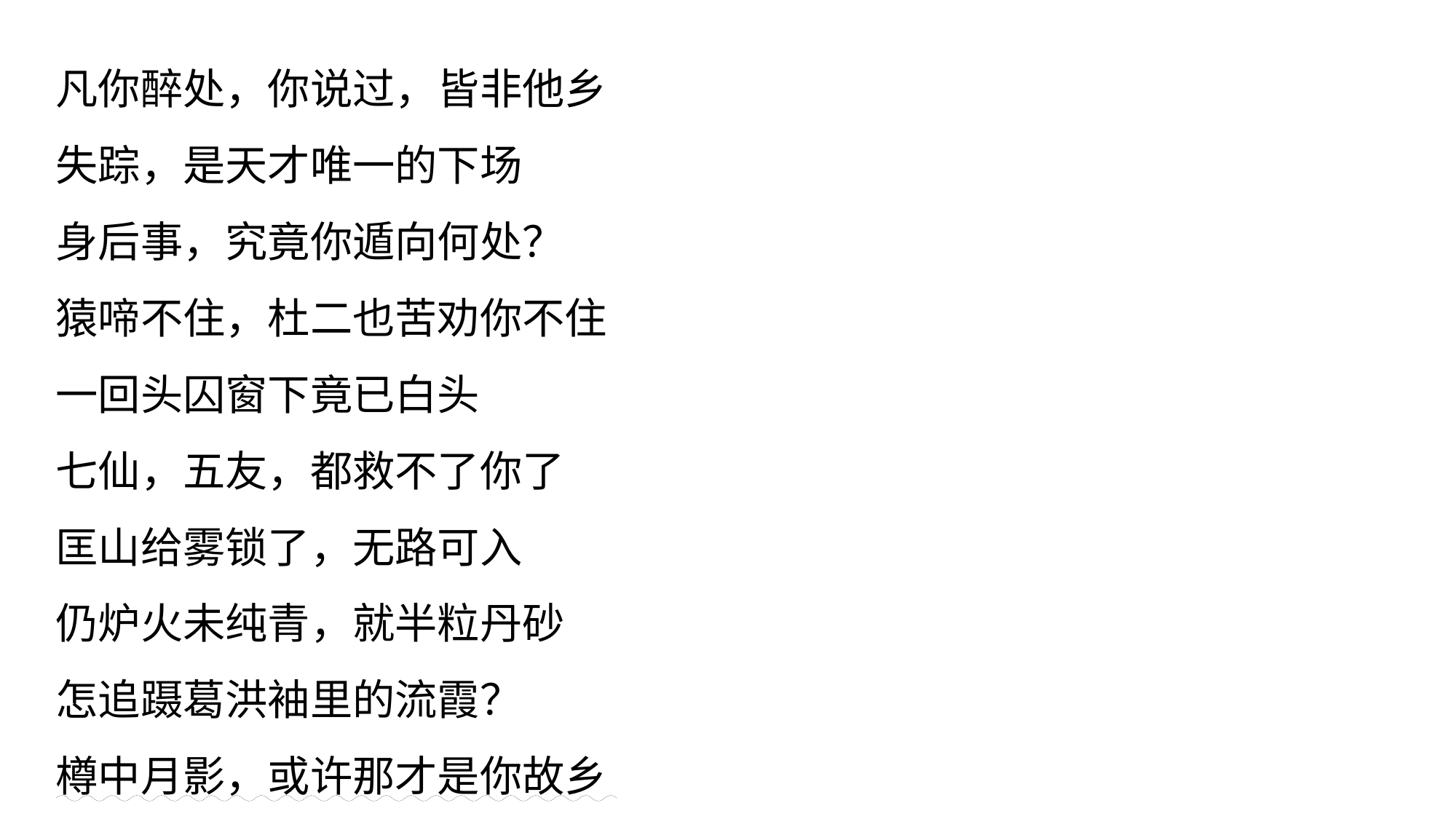

凡你醉处，你说过，皆非他乡
失踪，是天才唯一的下场
身后事，究竟你遁向何处？
猿啼不住，杜二也苦劝你不住
一回头囚窗下竟已白头
七仙，五友，都救不了你了
匡山给雾锁了，无路可入
仍炉火未纯青，就半粒丹砂
怎追蹑葛洪袖里的流霞？
樽中月影，或许那才是你故乡